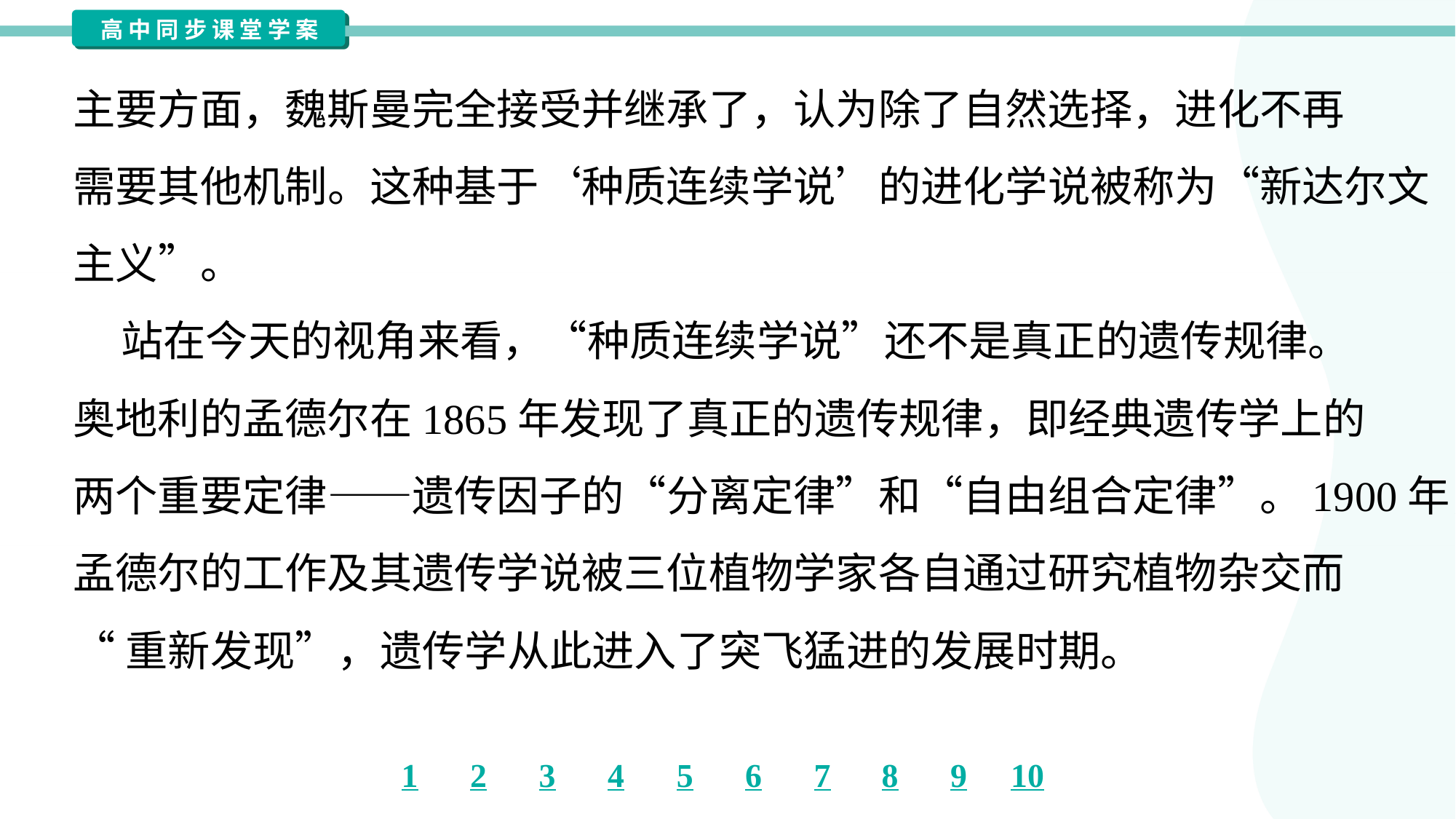

主要方面，魏斯曼完全接受并继承了，认为除了自然选择，进化不再
需要其他机制。这种基于‘种质连续学说’的进化学说被称为“新达尔文
主义”。
    站在今天的视角来看，“种质连续学说”还不是真正的遗传规律。
奥地利的孟德尔在1865年发现了真正的遗传规律，即经典遗传学上的
两个重要定律——遗传因子的“分离定律”和“自由组合定律”。1900年，
孟德尔的工作及其遗传学说被三位植物学家各自通过研究植物杂交而
“重新发现”，遗传学从此进入了突飞猛进的发展时期。